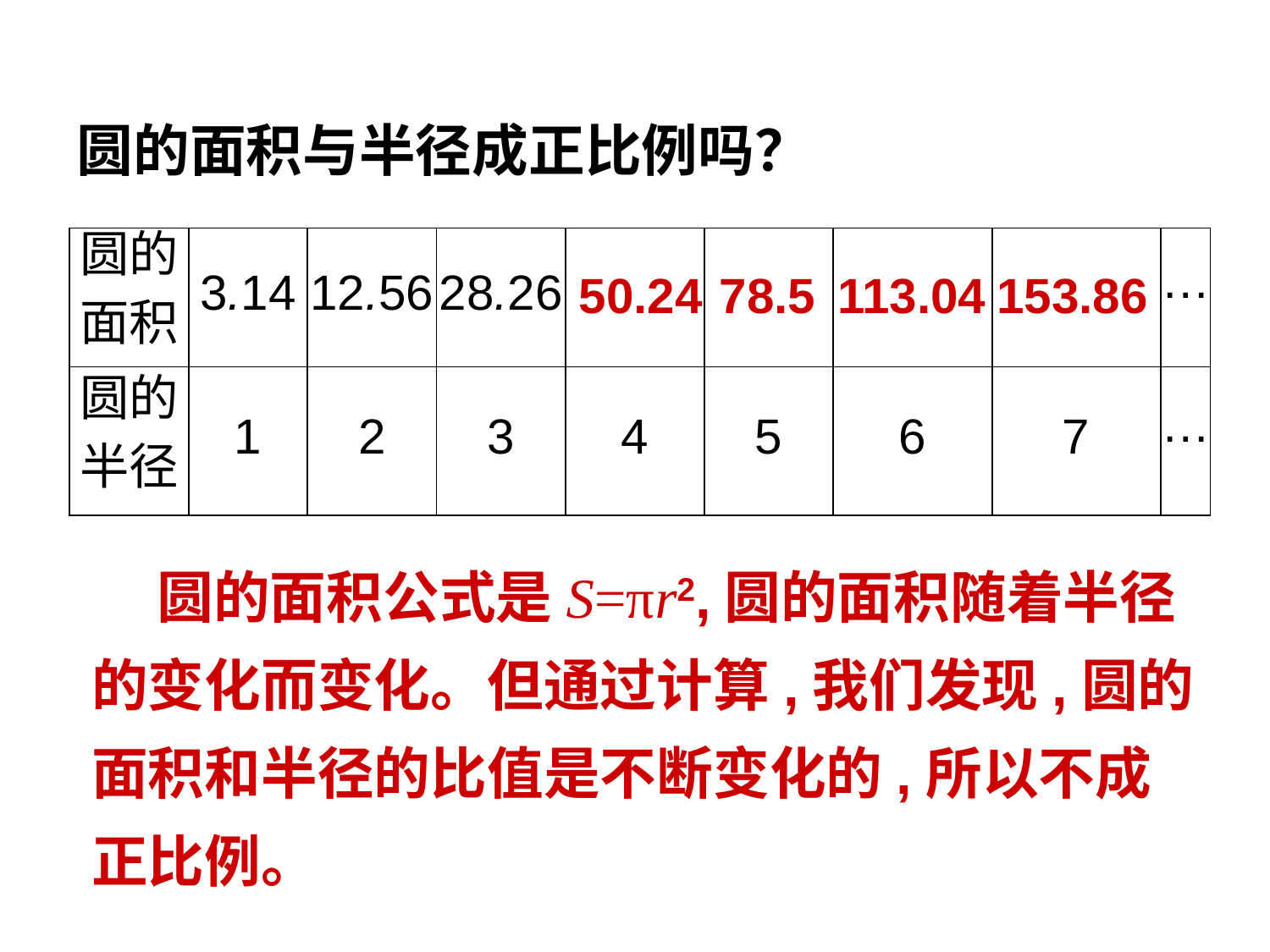

圆的面积与半径成正比例吗？
| 圆的 面积 | 3.14 | 12.56 | 28.26 |  |  |  |  | … |
| --- | --- | --- | --- | --- | --- | --- | --- | --- |
| 圆的 半径 | 1 | 2 | 3 | 4 | 5 | 6 | 7 | … |
50.24
78.5
113.04
153.86
    圆的面积公式是S=πr2,圆的面积随着半径的变化而变化。但通过计算,我们发现,圆的面积和半径的比值是不断变化的,所以不成正比例。